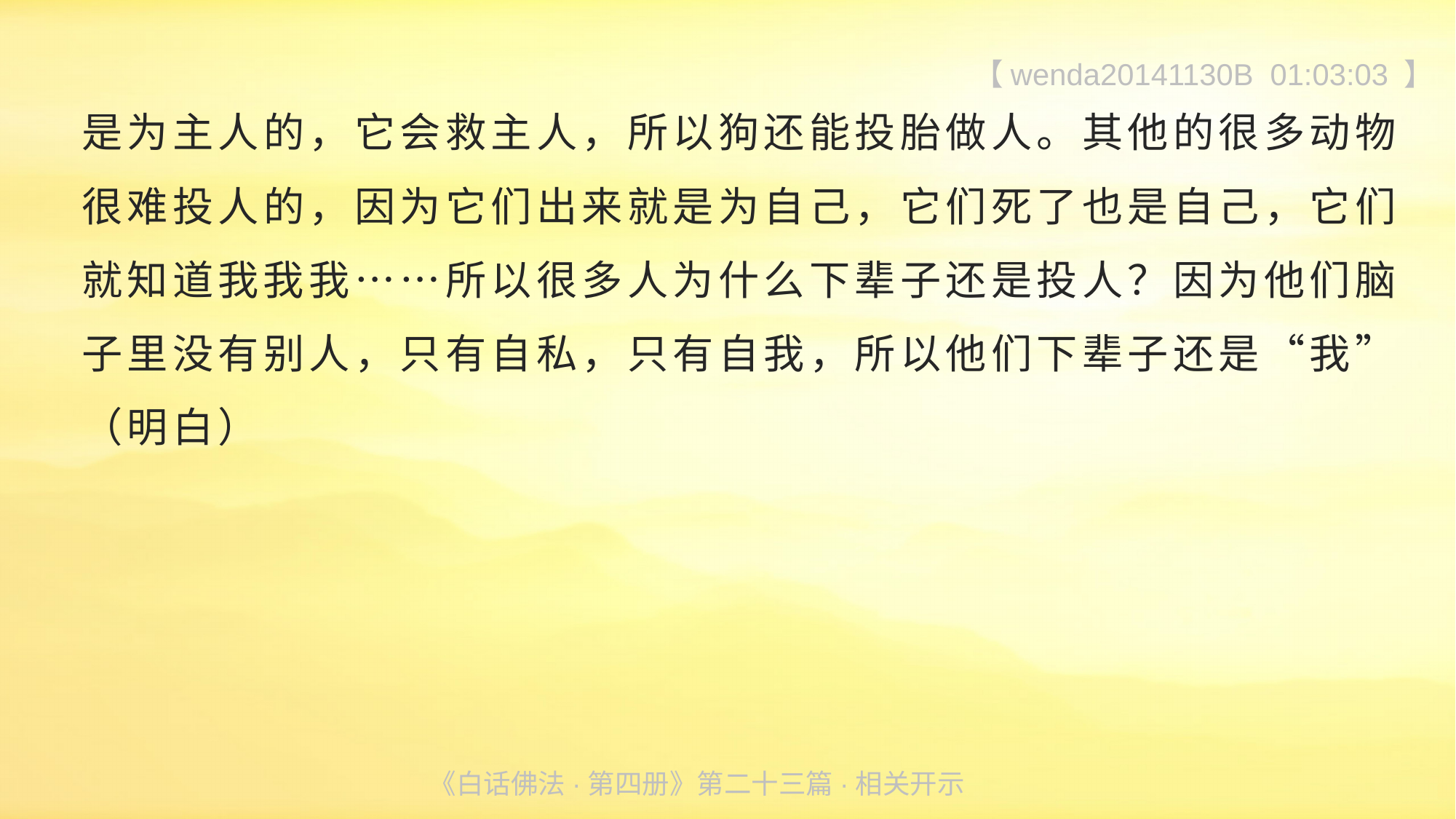

【wenda20141130B  01:03:03 】
是为主人的，它会救主人，所以狗还能投胎做人。其他的很多动物很难投人的，因为它们出来就是为自己，它们死了也是自己，它们就知道我我我……所以很多人为什么下辈子还是投人？因为他们脑子里没有别人，只有自私，只有自我，所以他们下辈子还是“我”（明白）
《白话佛法·第四册》第二十三篇·相关开示